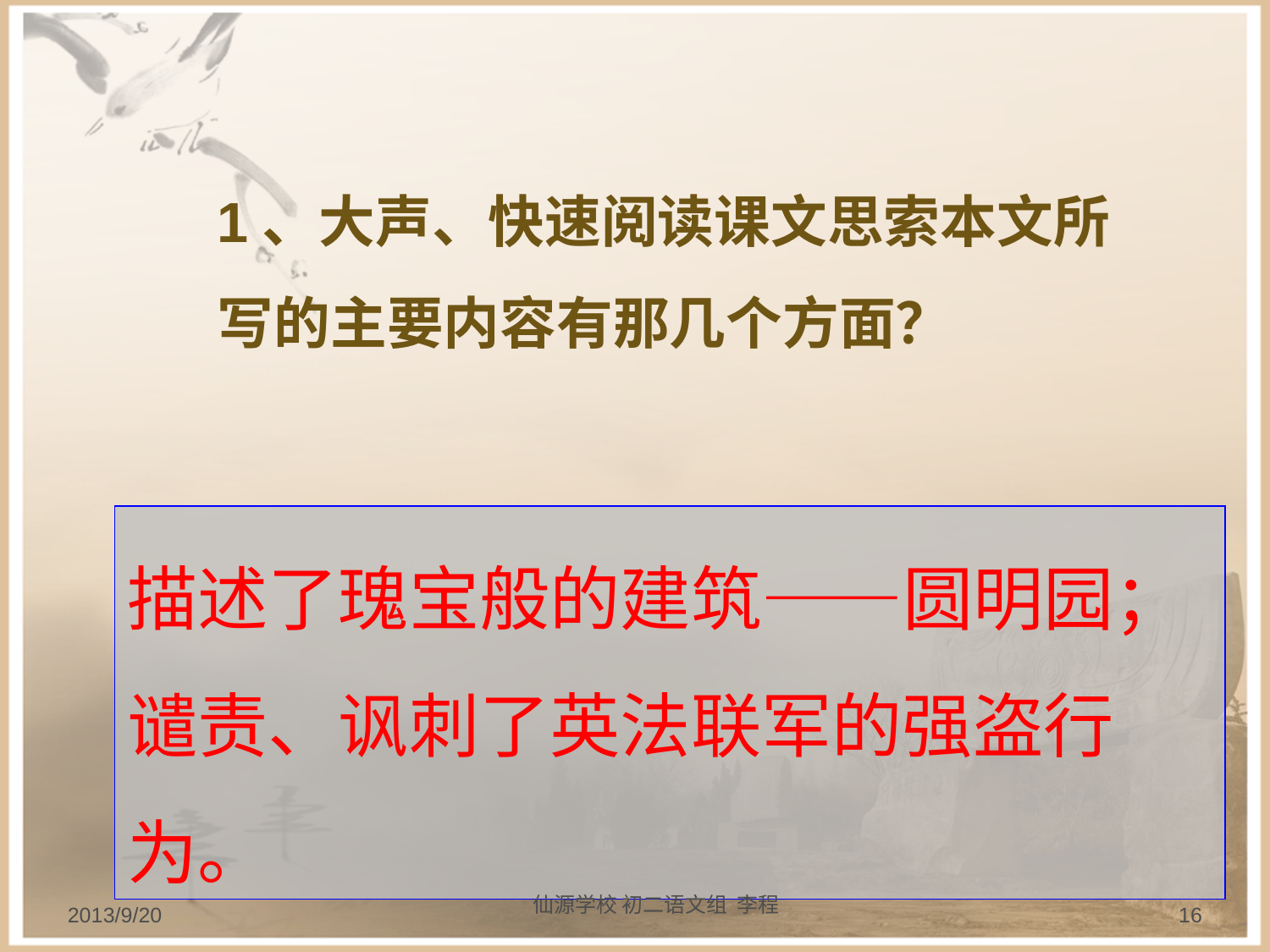

1、大声、快速阅读课文思索本文所写的主要内容有那几个方面？
描述了瑰宝般的建筑——圆明园；
谴责、讽刺了英法联军的强盗行为。
仙源学校 初二语文组  李程
2013/9/20
16